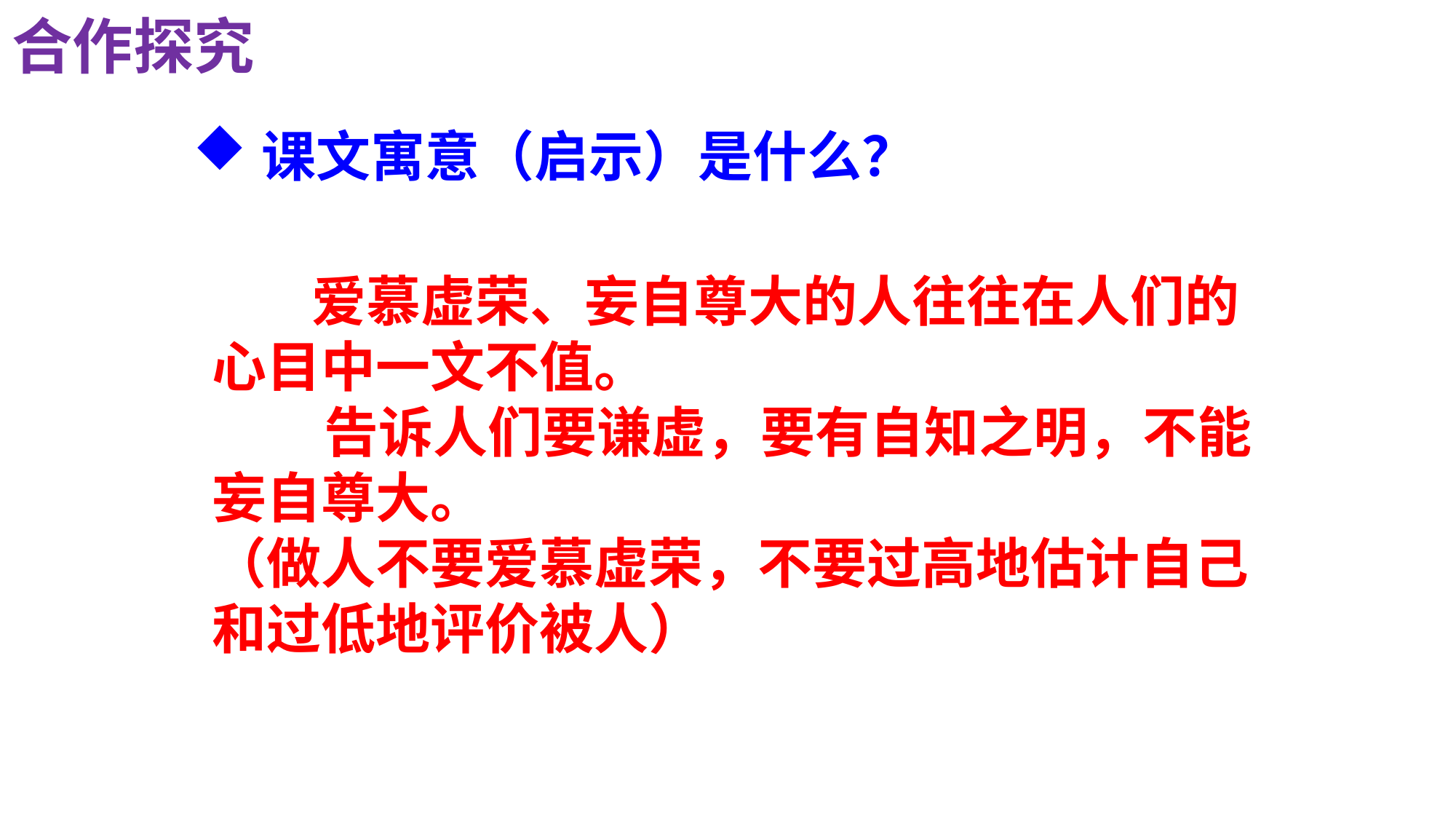

合作探究
课文寓意（启示）是什么？
       爱慕虚荣、妄自尊大的人往往在人们的心目中一文不值。
        告诉人们要谦虚，要有自知之明，不能妄自尊大。
（做人不要爱慕虚荣，不要过高地估计自己和过低地评价被人）